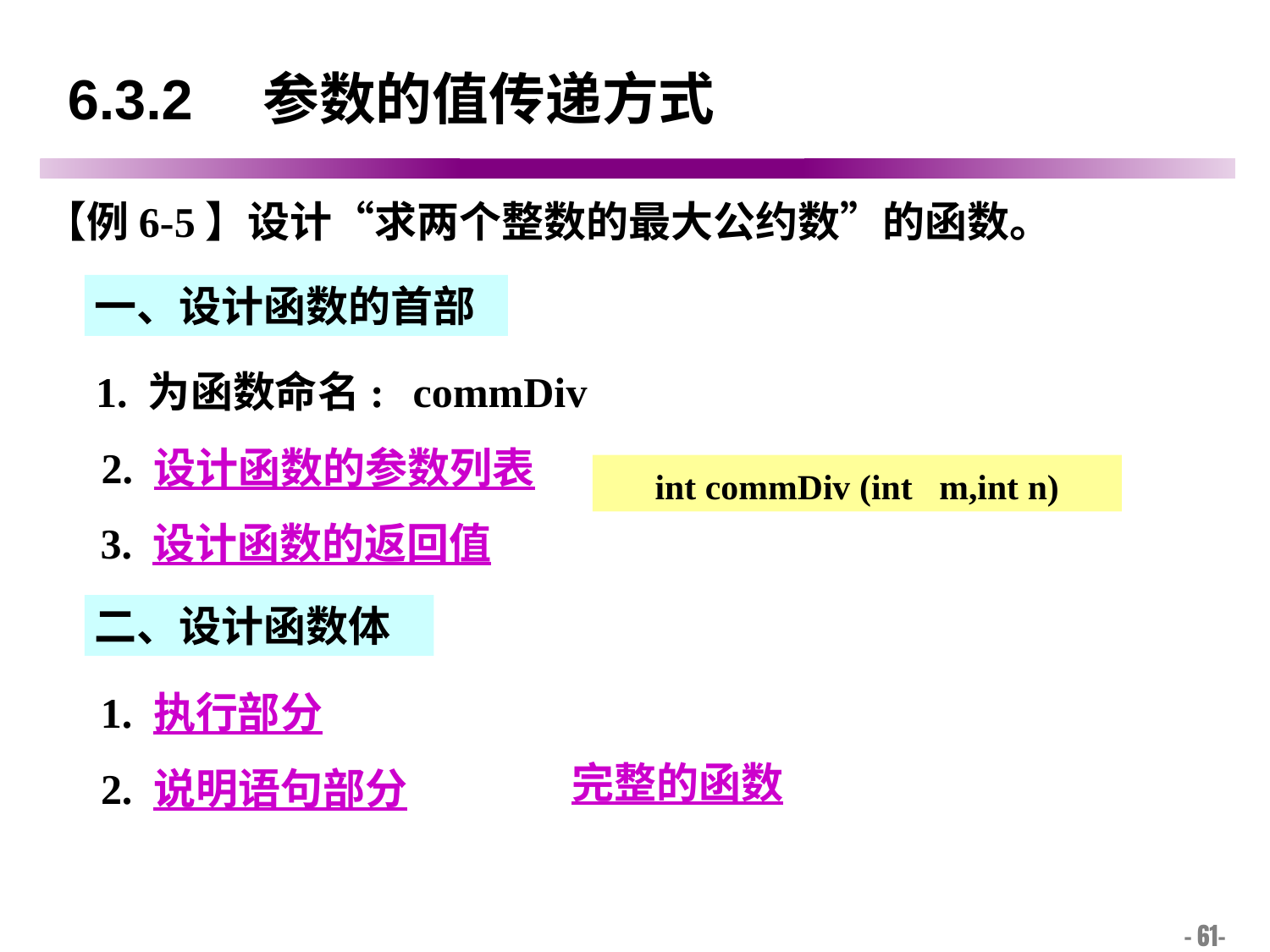

# 6.3.2　参数的值传递方式
【例6-5】设计“求两个整数的最大公约数”的函数。
一、设计函数的首部
 1. 为函数命名:
commDiv
 2. 设计函数的参数列表
int commDiv (int   m,int n)
3. 设计函数的返回值
二、设计函数体
1. 执行部分
2. 说明语句部分
完整的函数
 - 61-